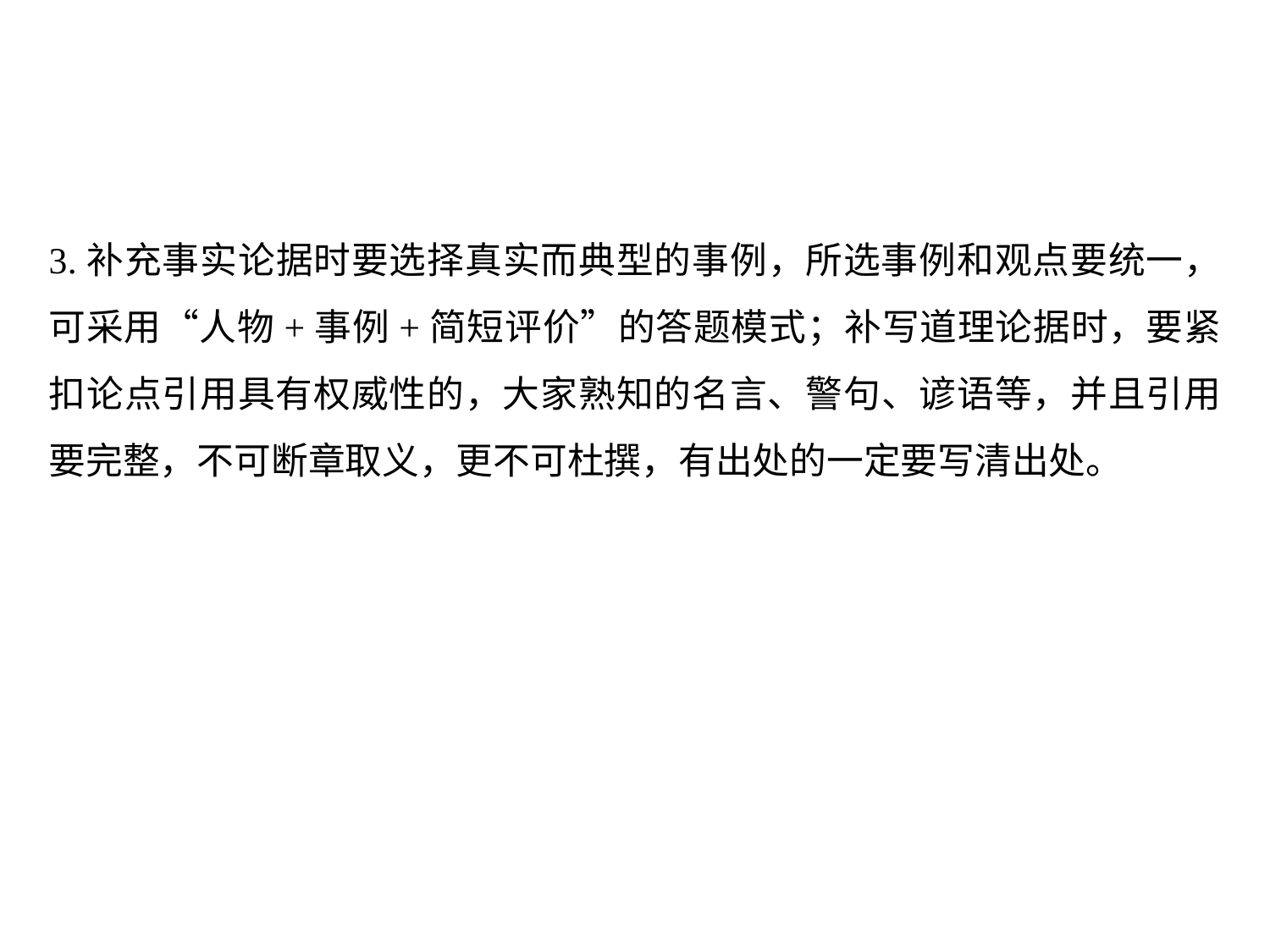

3.补充事实论据时要选择真实而典型的事例，所选事例和观点要统一，可采用“人物+事例+简短评价”的答题模式；补写道理论据时，要紧扣论点引用具有权威性的，大家熟知的名言、警句、谚语等，并且引用要完整，不可断章取义，更不可杜撰，有出处的一定要写清出处。